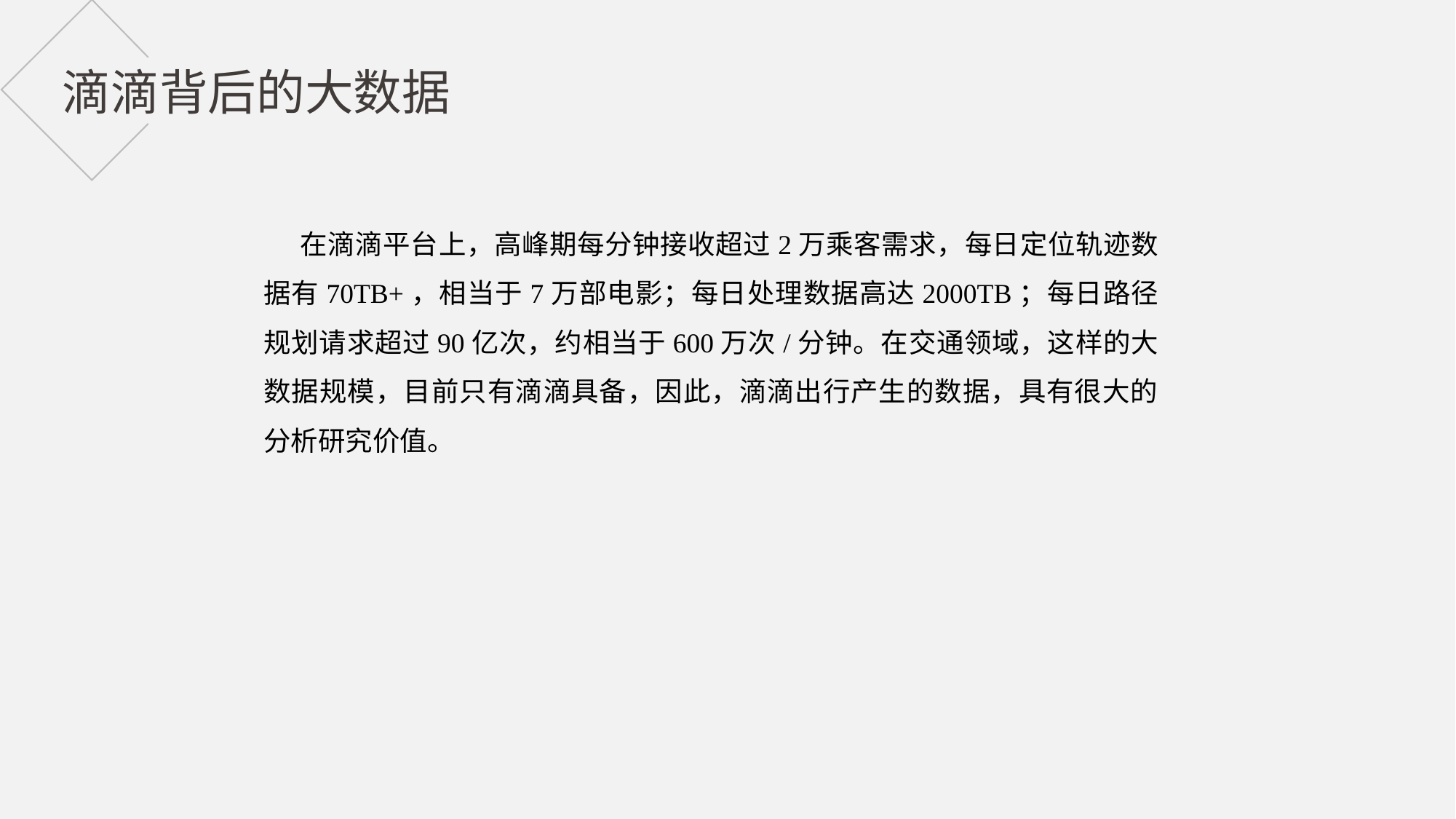

滴滴背后的大数据
在滴滴平台上，高峰期每分钟接收超过2万乘客需求，每日定位轨迹数据有70TB+，相当于7万部电影；每日处理数据高达2000TB；每日路径规划请求超过90亿次，约相当于600万次/分钟。在交通领域，这样的大数据规模，目前只有滴滴具备，因此，滴滴出行产生的数据，具有很大的分析研究价值。